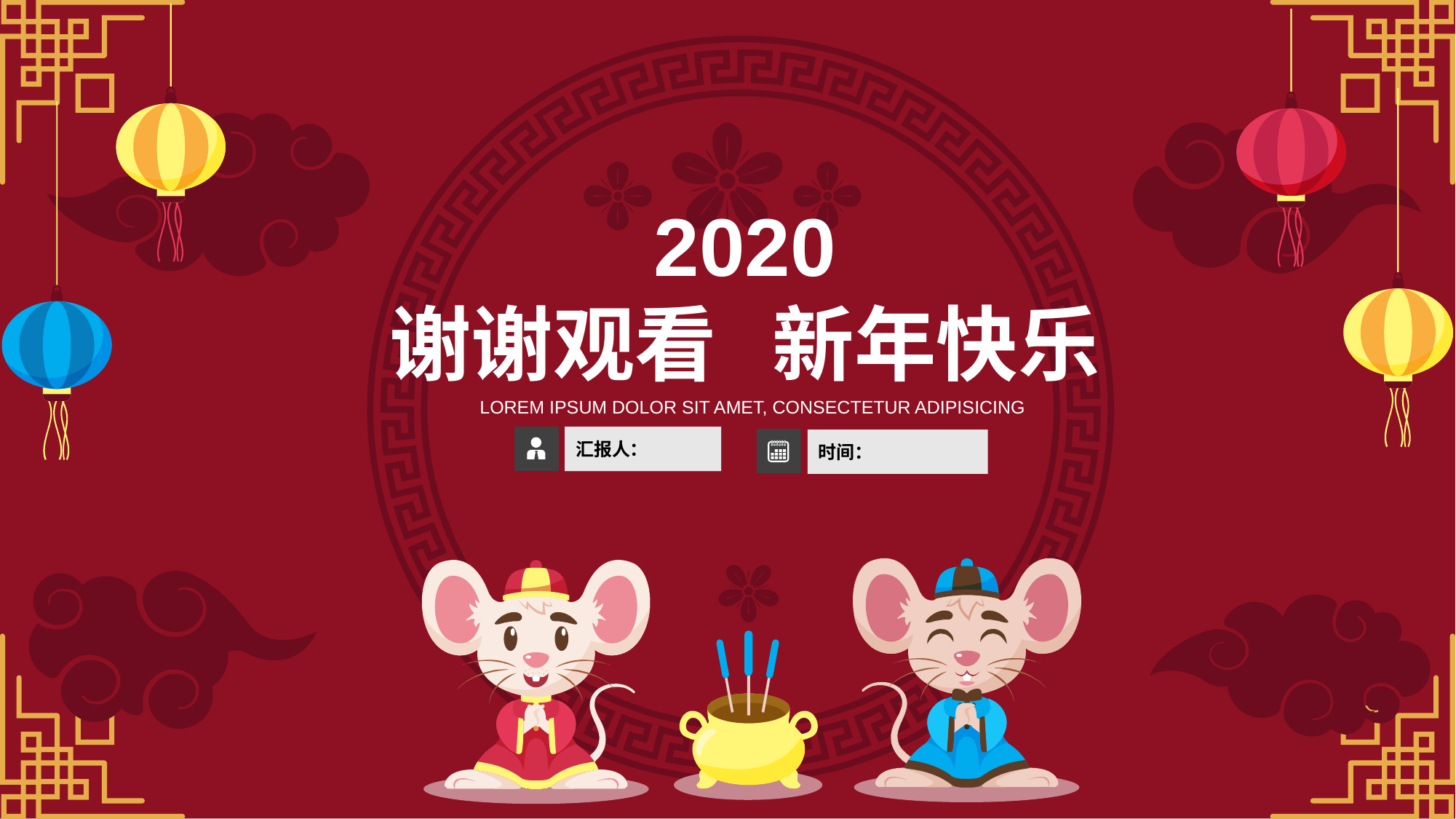

2020
谢谢观看   新年快乐
LOREM IPSUM DOLOR SIT AMET, CONSECTETUR ADIPISICING

汇报人：

时间：